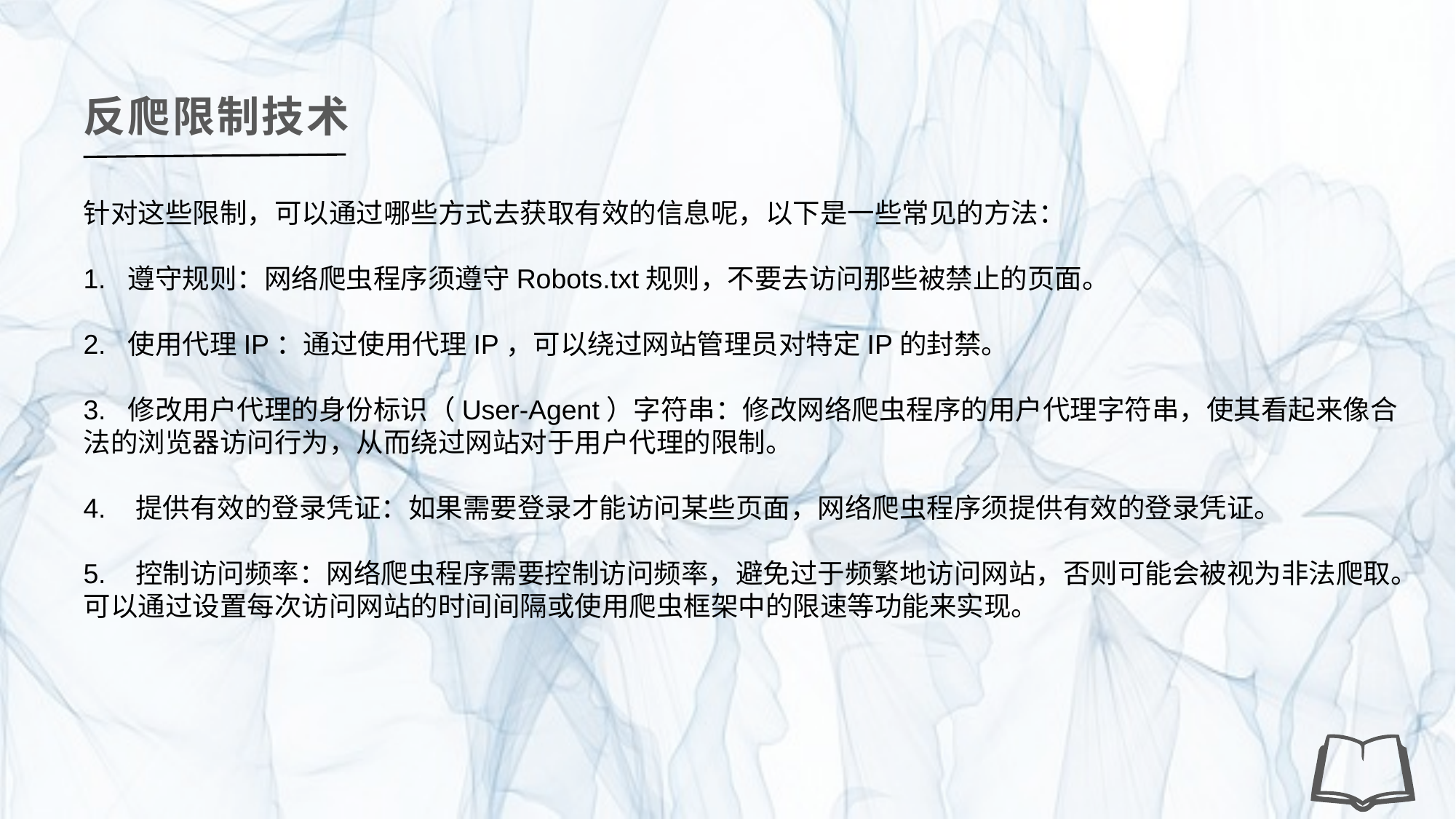

反爬限制技术
针对这些限制，可以通过哪些方式去获取有效的信息呢，以下是一些常见的方法：

1.  遵守规则：网络爬虫程序须遵守Robots.txt规则，不要去访问那些被禁止的页面。

2.  使用代理IP：通过使用代理IP，可以绕过网站管理员对特定IP的封禁。

3.  修改用户代理的身份标识（User-Agent）字符串：修改网络爬虫程序的用户代理字符串，使其看起来像合法的浏览器访问行为，从而绕过网站对于用户代理的限制。

4.   提供有效的登录凭证：如果需要登录才能访问某些页面，网络爬虫程序须提供有效的登录凭证。

5.   控制访问频率：网络爬虫程序需要控制访问频率，避免过于频繁地访问网站，否则可能会被视为非法爬取。可以通过设置每次访问网站的时间间隔或使用爬虫框架中的限速等功能来实现。

8